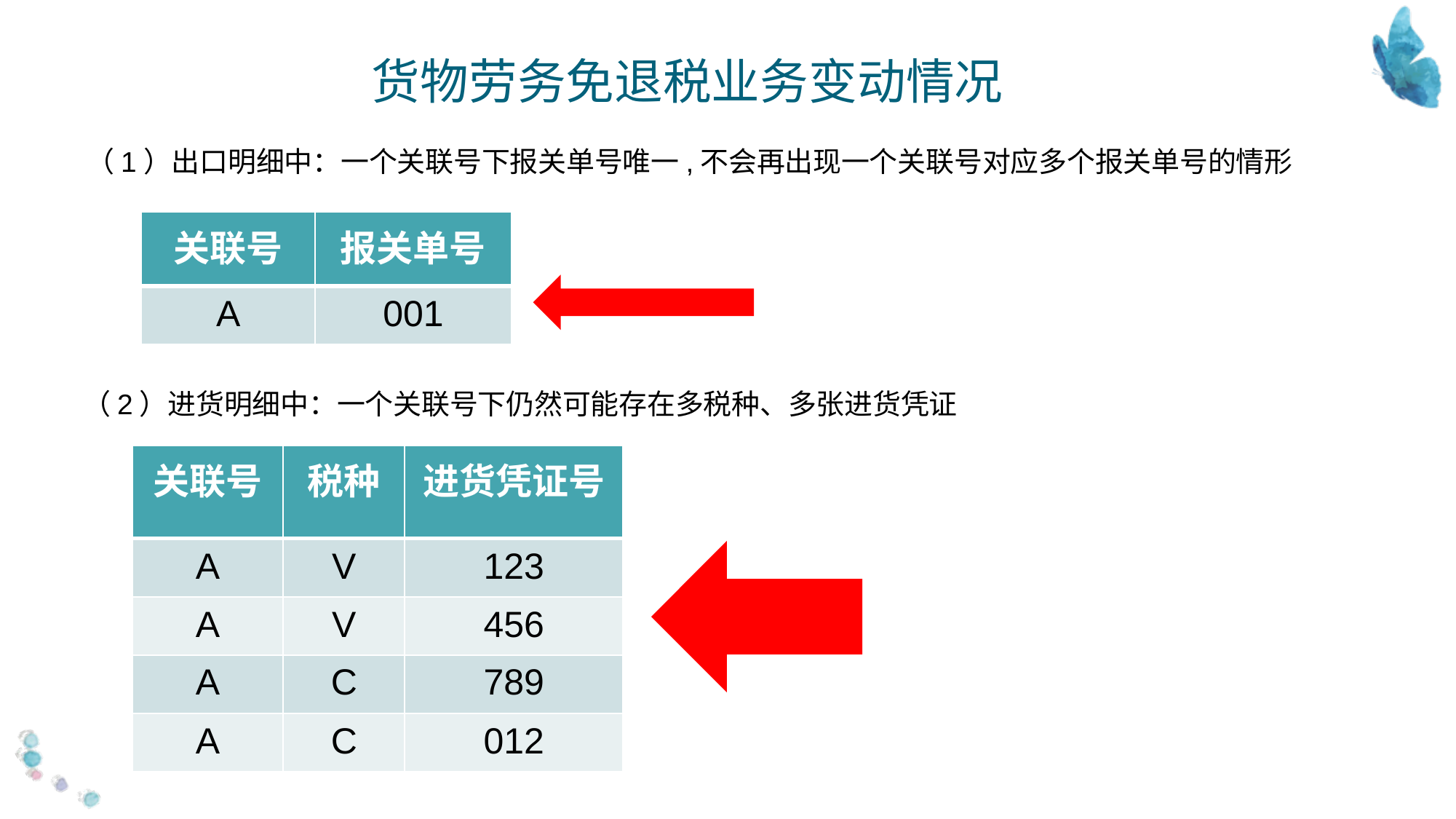

货物劳务免退税业务变动情况
（1）出口明细中：一个关联号下报关单号唯一,不会再出现一个关联号对应多个报关单号的情形

| 关联号 | 报关单号 |
| --- | --- |
| A | 001 |

（2）进货明细中：一个关联号下仍然可能存在多税种、多张进货凭证
| 关联号 | 税种 | 进货凭证号 |
| --- | --- | --- |
| A | V | 123 |
| A | V | 456 |
| A | C | 789 |
| A | C | 012 |